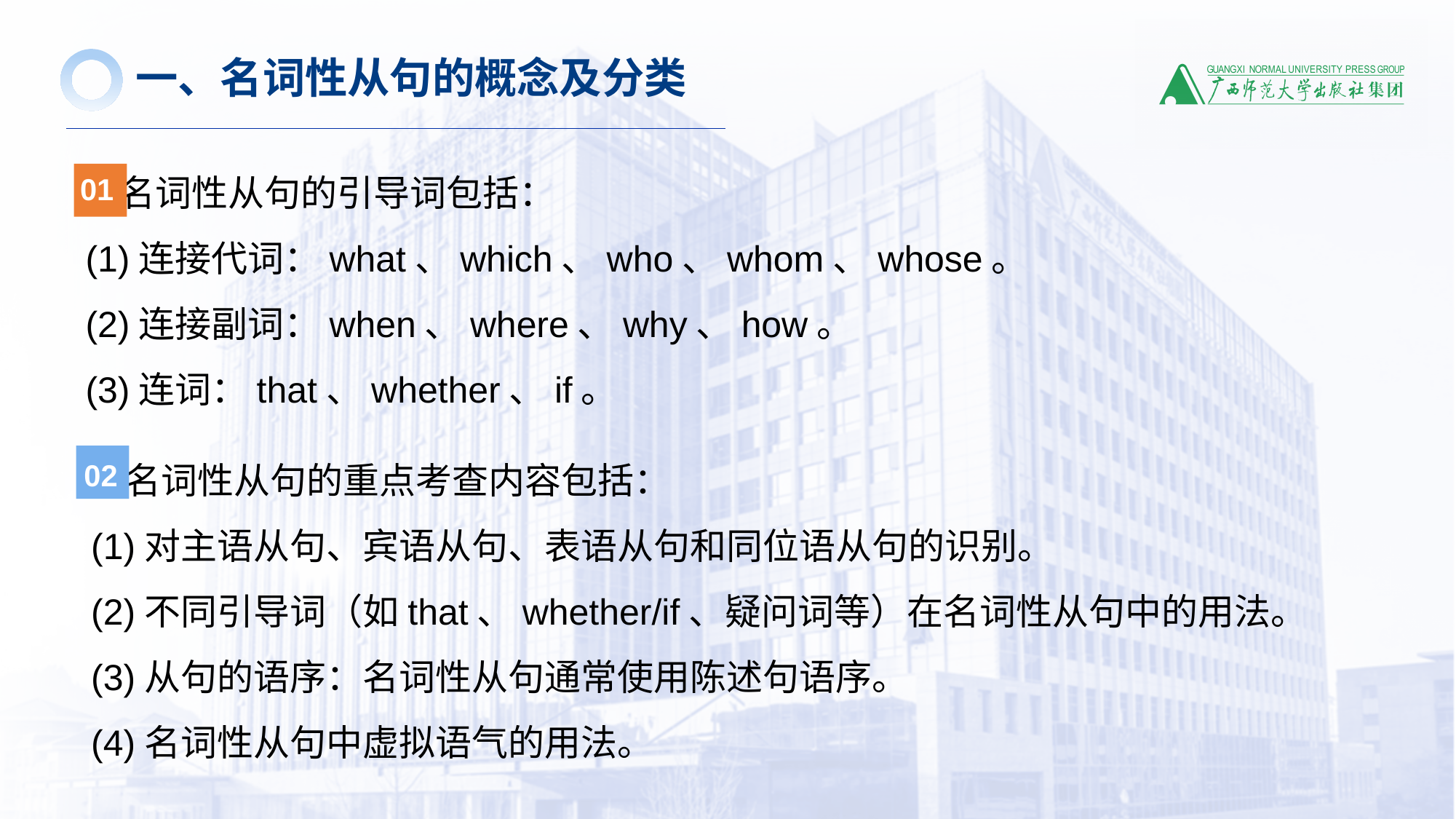

一、名词性从句的概念及分类

   名词性从句的引导词包括：
(1)连接代词：what、which、who、whom、whose。
(2)连接副词：when、where、why、how。
(3)连词：that、whether、if。

01
   名词性从句的重点考查内容包括：
(1)对主语从句、宾语从句、表语从句和同位语从句的识别。
(2)不同引导词（如that、whether/if、疑问词等）在名词性从句中的用法。
(3)从句的语序：名词性从句通常使用陈述句语序。
(4)名词性从句中虚拟语气的用法。

02